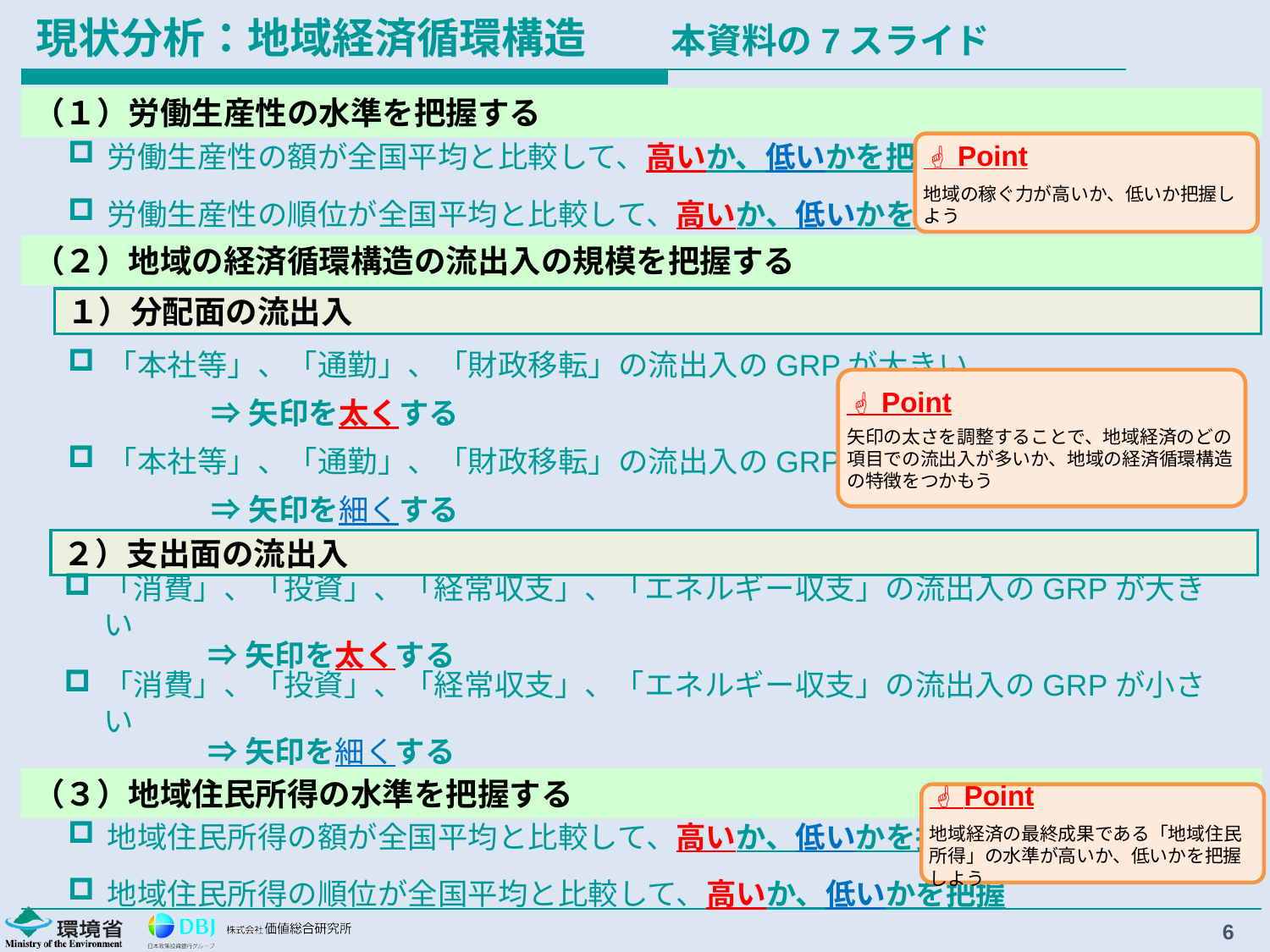

# 現状分析：地域経済循環構造　　本資料の7スライド
（１）労働生産性の水準を把握する
☝ Point
地域の稼ぐ力が高いか、低いか把握しよう
労働生産性の額が全国平均と比較して、高いか、低いかを把握
労働生産性の順位が全国平均と比較して、高いか、低いかを把握
（２）地域の経済循環構造の流出入の規模を把握する
１）分配面の流出入
「本社等」、「通勤」、「財政移転」の流出入のGRPが大きい
☝ Point
矢印の太さを調整することで、地域経済のどの項目での流出入が多いか、地域の経済循環構造の特徴をつかもう
⇒矢印を太くする
「本社等」、「通勤」、「財政移転」の流出入のGRPが小さい
⇒矢印を細くする
２）支出面の流出入
「消費」、「投資」、「経常収支」、「エネルギー収支」の流出入のGRPが大きい
⇒矢印を太くする
「消費」、「投資」、「経常収支」、「エネルギー収支」の流出入のGRPが小さい
⇒矢印を細くする
（３）地域住民所得の水準を把握する
☝ Point
地域経済の最終成果である「地域住民所得」の水準が高いか、低いかを把握しよう
地域住民所得の額が全国平均と比較して、高いか、低いかを把握
地域住民所得の順位が全国平均と比較して、高いか、低いかを把握
6